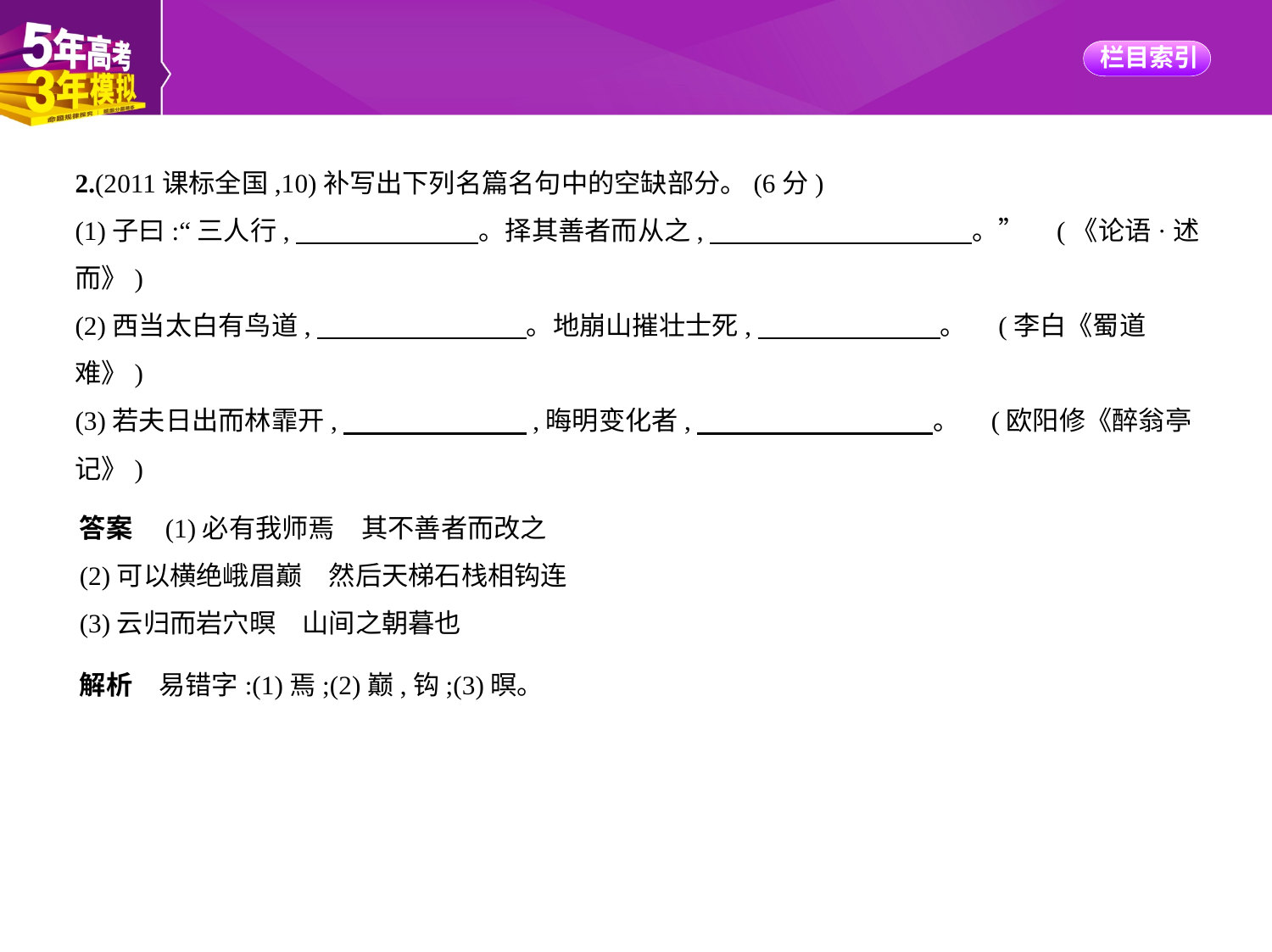

2.(2011课标全国,10)补写出下列名篇名句中的空缺部分。(6分)
(1)子曰:“三人行,　　　　　　    。择其善者而从之,　　　　　　　　　    。” (《论语·述
而》)
(2)西当太白有鸟道,　　　　　　　    。地崩山摧壮士死,　　　　　　    。 (李白《蜀道
难》)
(3)若夫日出而林霏开,　　　　　　    ,晦明变化者,　　　　　　　　    。 (欧阳修《醉翁亭
记》)
答案　(1)必有我师焉　其不善者而改之
(2)可以横绝峨眉巅　然后天梯石栈相钩连
(3)云归而岩穴暝　山间之朝暮也
解析　易错字:(1)焉;(2)巅,钩;(3)暝。